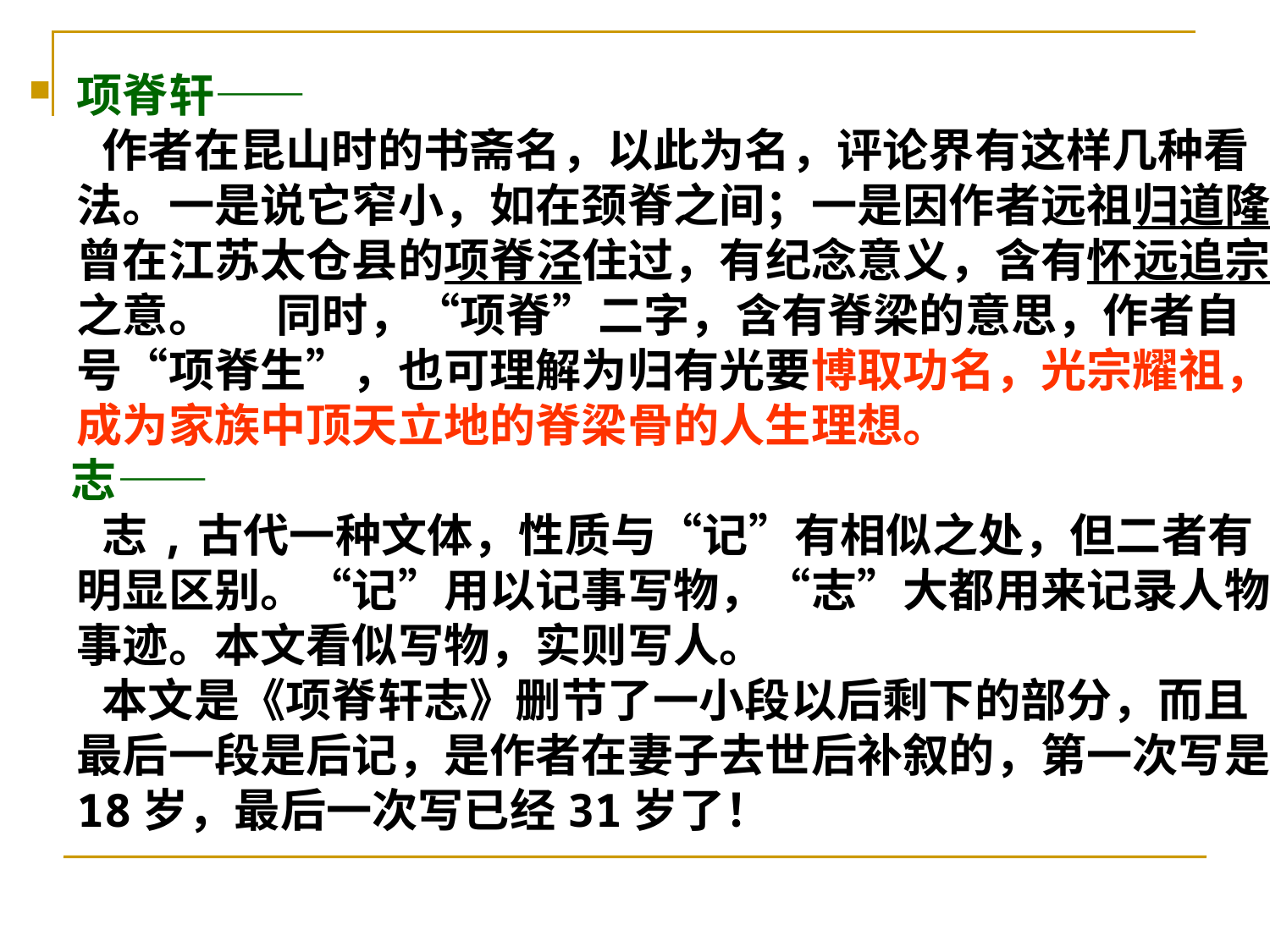

项脊轩——
      作者在昆山时的书斋名，以此为名，评论界有这样几种看法。一是说它窄小，如在颈脊之间；一是因作者远祖归道隆曾在江苏太仓县的项脊泾住过，有纪念意义，含有怀远追宗之意。      同时，“项脊”二字，含有脊梁的意思，作者自号“项脊生”，也可理解为归有光要博取功名，光宗耀祖，成为家族中顶天立地的脊梁骨的人生理想。
   志——
      志,古代一种文体，性质与“记”有相似之处，但二者有明显区别。“记”用以记事写物，“志”大都用来记录人物事迹。本文看似写物，实则写人。
      本文是《项脊轩志》删节了一小段以后剩下的部分，而且最后一段是后记，是作者在妻子去世后补叙的，第一次写是18岁，最后一次写已经31岁了！